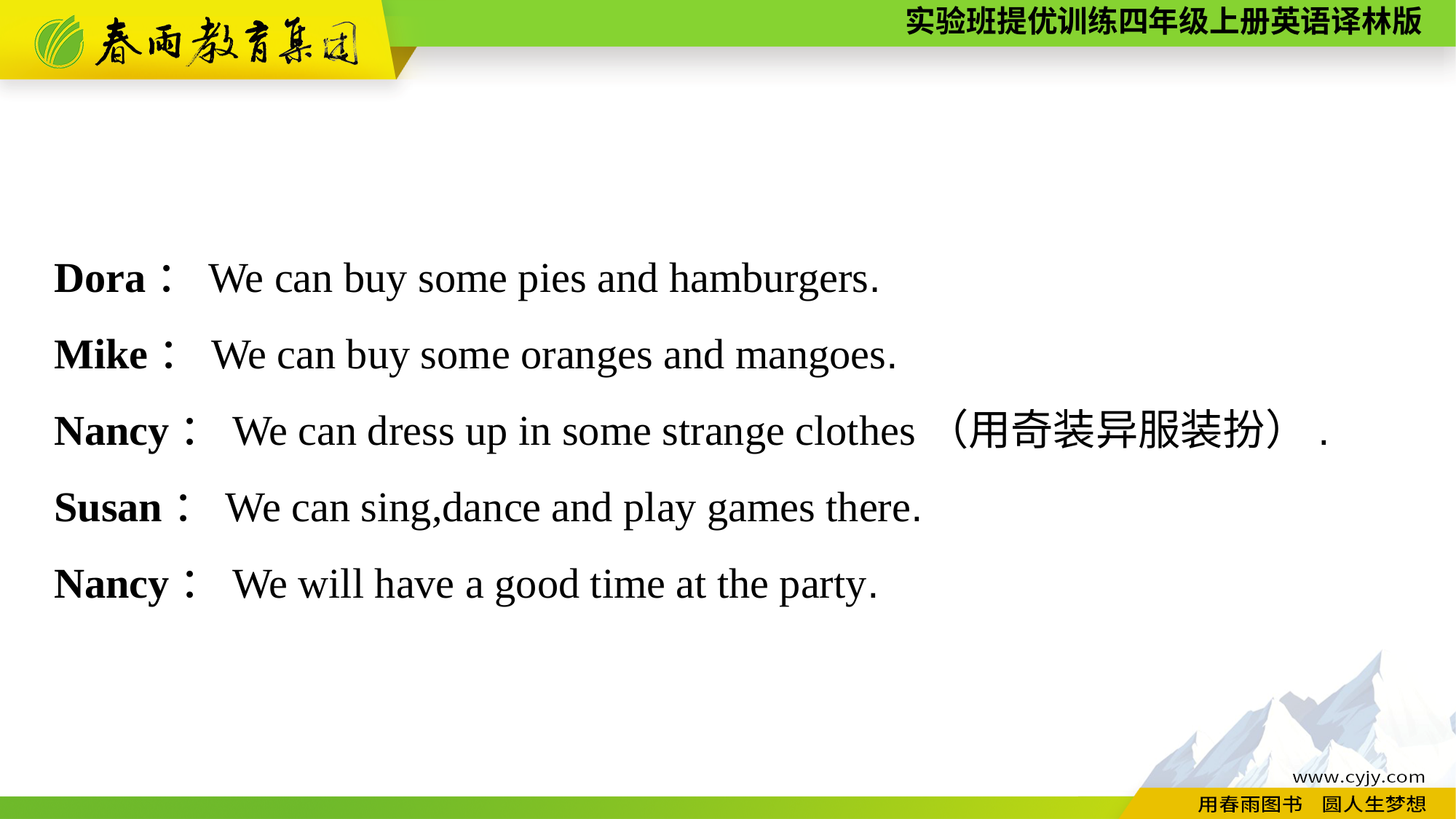

Dora：We can buy some pies and hamburgers.
Mike：We can buy some oranges and mangoes.
Nancy：We can dress up in some strange clothes（用奇装异服装扮）.
Susan：We can sing,dance and play games there.
Nancy：We will have a good time at the party.